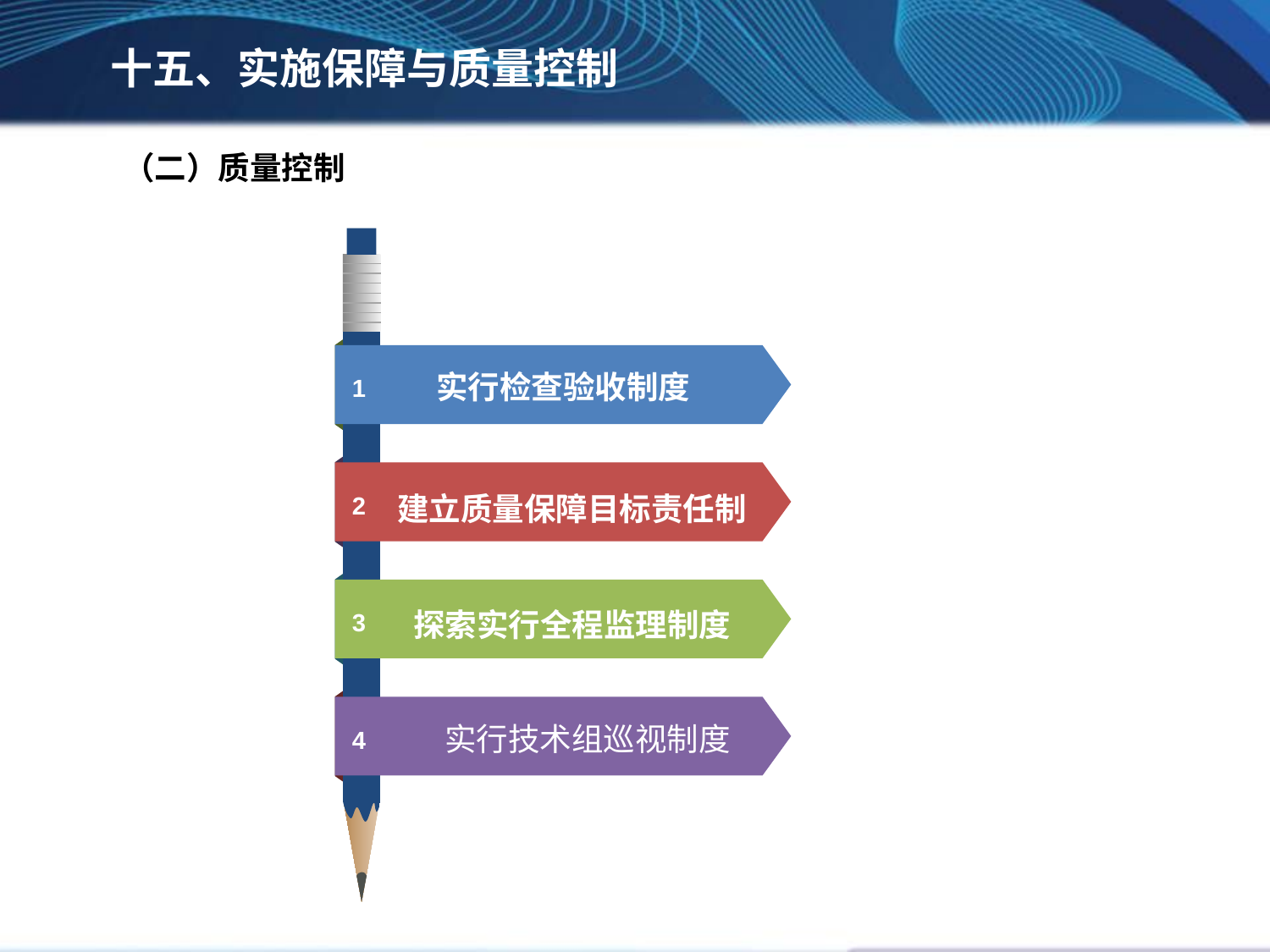

十五、实施保障与质量控制
（二）质量控制

实行检查验收制度
1

建立质量保障目标责任制
2

探索实行全程监理制度
3

实行技术组巡视制度
4